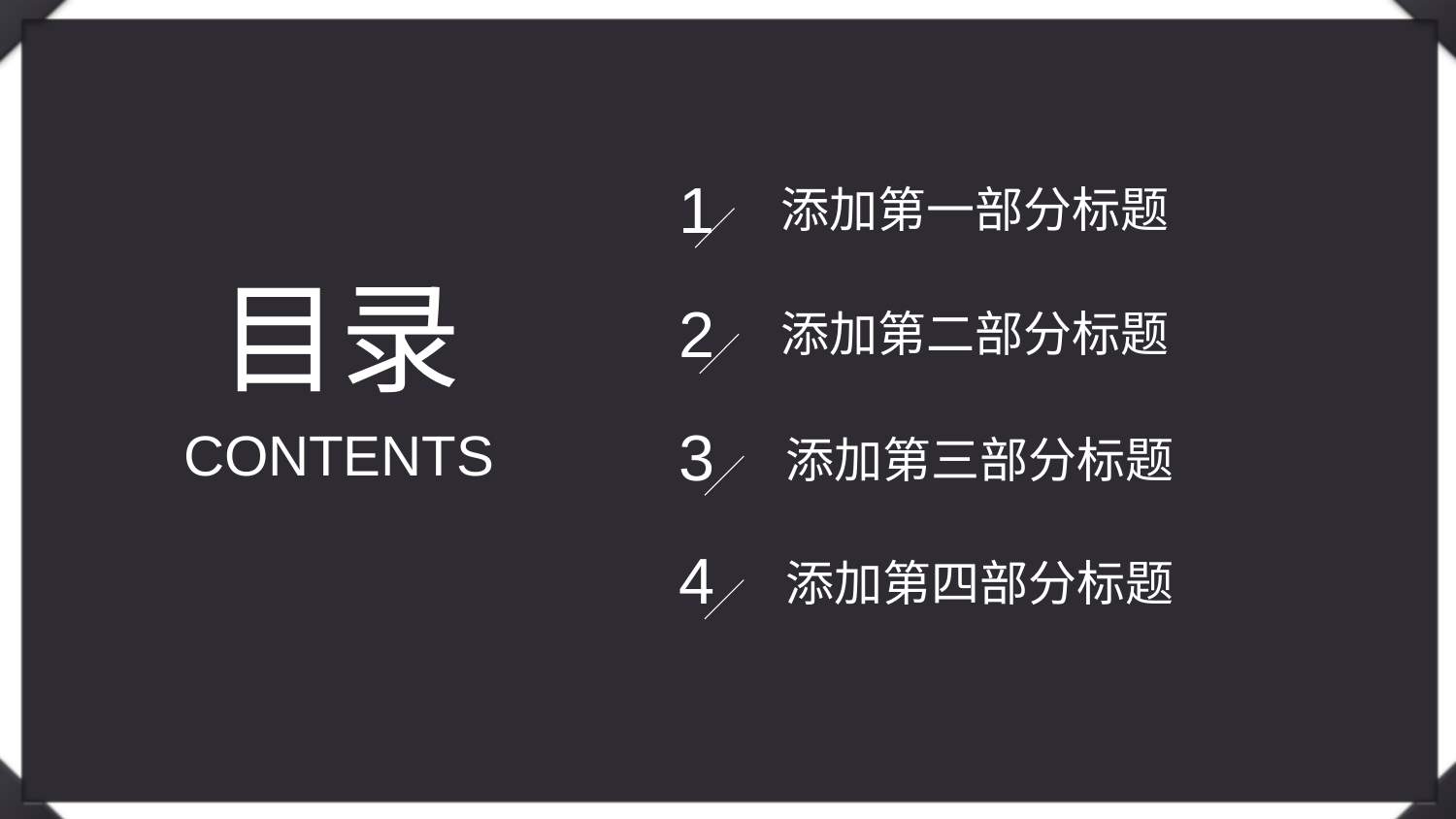

1
添加第一部分标题
目录
2
添加第二部分标题
3
CONTENTS
添加第三部分标题
4
添加第四部分标题